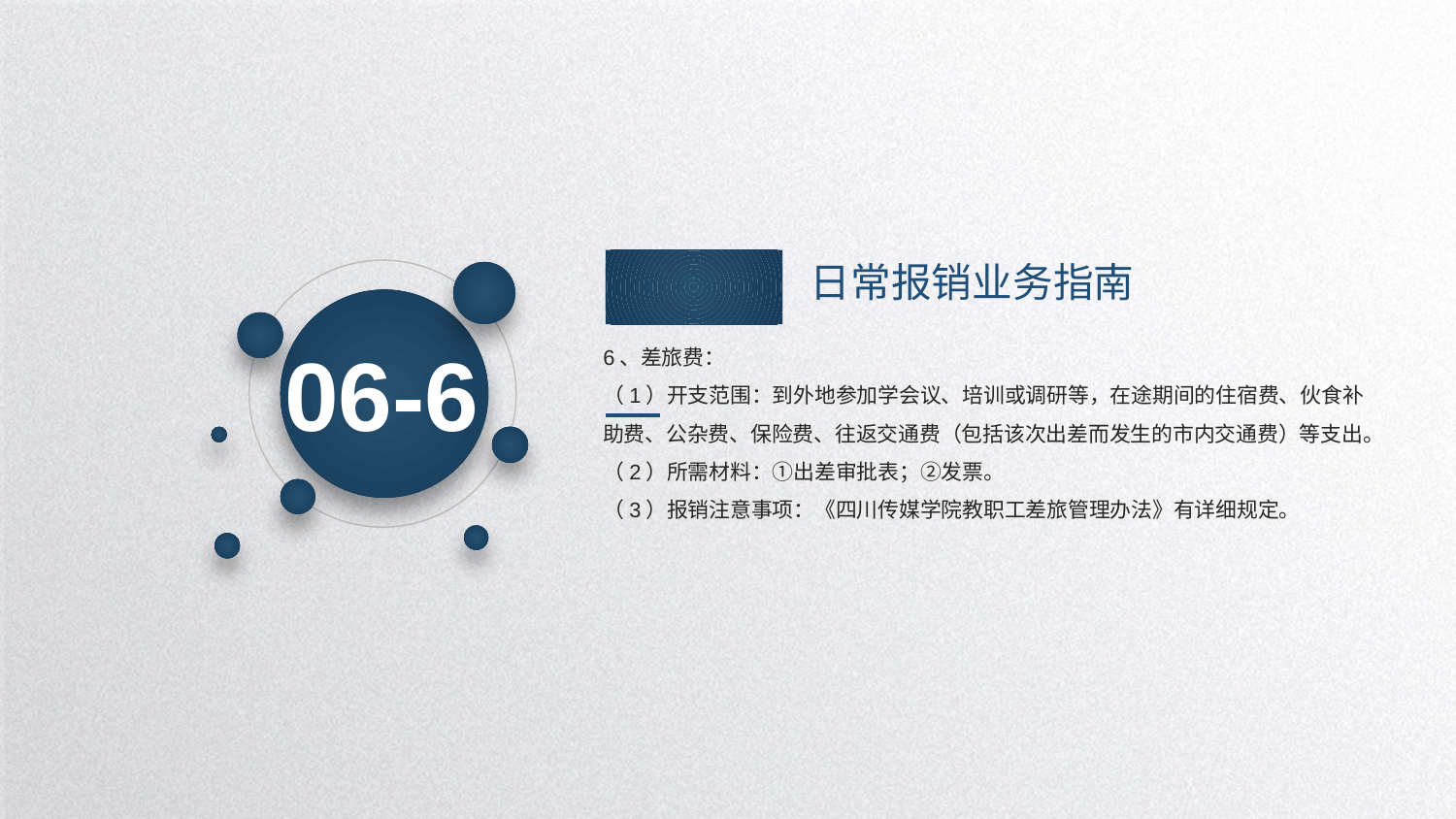

日常报销业务指南

06-6

6、差旅费：
（1）开支范围：到外地参加学会议、培训或调研等，在途期间的住宿费、伙食补助费、公杂费、保险费、往返交通费（包括该次出差而发生的市内交通费）等支出。
（2）所需材料：①出差审批表；②发票。
（3）报销注意事项：《四川传媒学院教职工差旅管理办法》有详细规定。